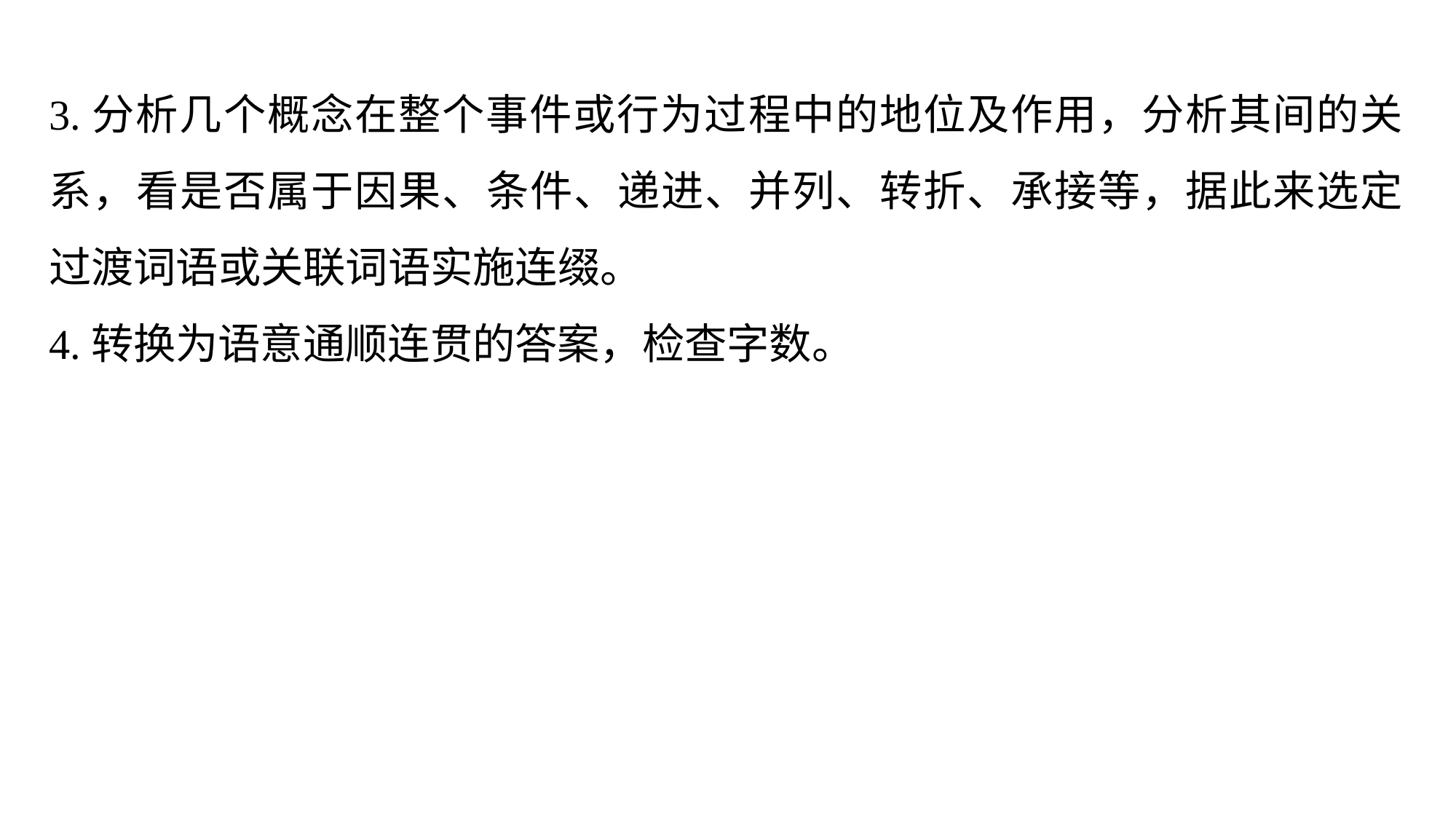

3.分析几个概念在整个事件或行为过程中的地位及作用，分析其间的关系，看是否属于因果、条件、递进、并列、转折、承接等，据此来选定过渡词语或关联词语实施连缀。
4.转换为语意通顺连贯的答案，检查字数。